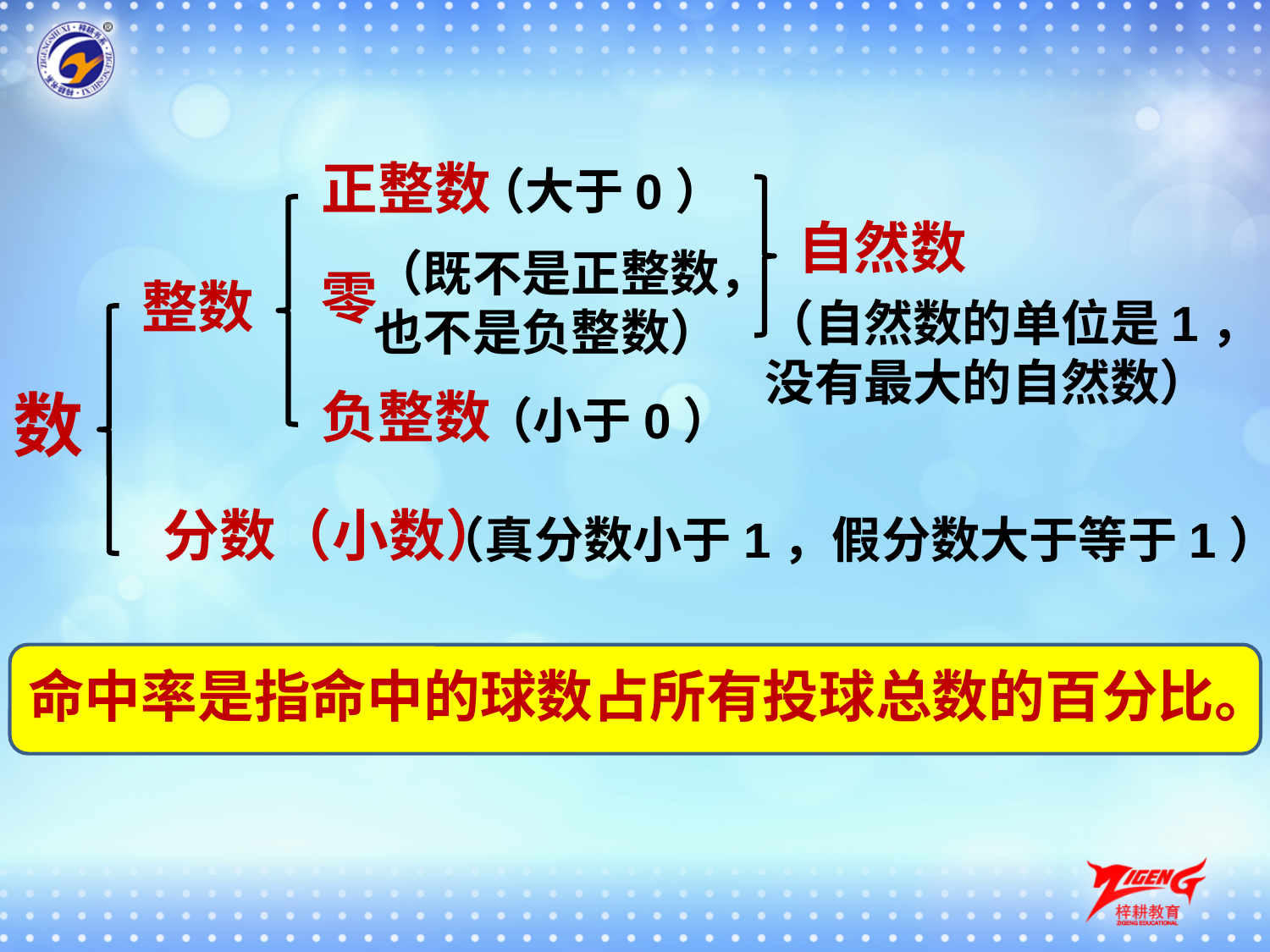

正整数
（大于0）

自然数
（既不是正整数，
也不是负整数）
零
整数
（自然数的单位是1，
没有最大的自然数）

数
负整数
（小于0）
分数（小数）
（真分数小于1，假分数大于等于1）

命中率是指命中的球数占所有投球总数的百分比。